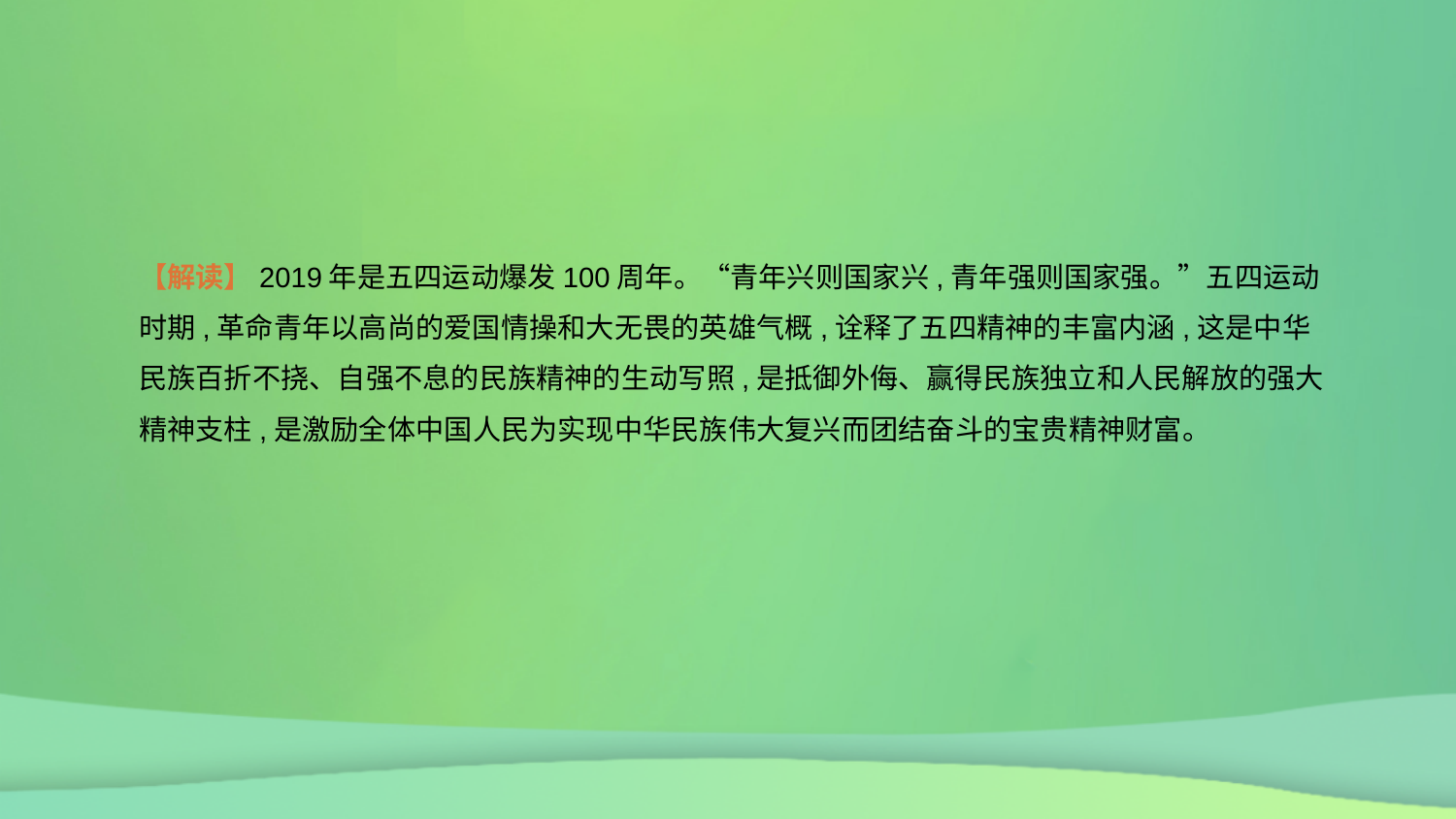

【解读】2019年是五四运动爆发100周年。“青年兴则国家兴,青年强则国家强。”五四运动时期,革命青年以高尚的爱国情操和大无畏的英雄气概,诠释了五四精神的丰富内涵,这是中华民族百折不挠、自强不息的民族精神的生动写照,是抵御外侮、赢得民族独立和人民解放的强大精神支柱,是激励全体中国人民为实现中华民族伟大复兴而团结奋斗的宝贵精神财富。